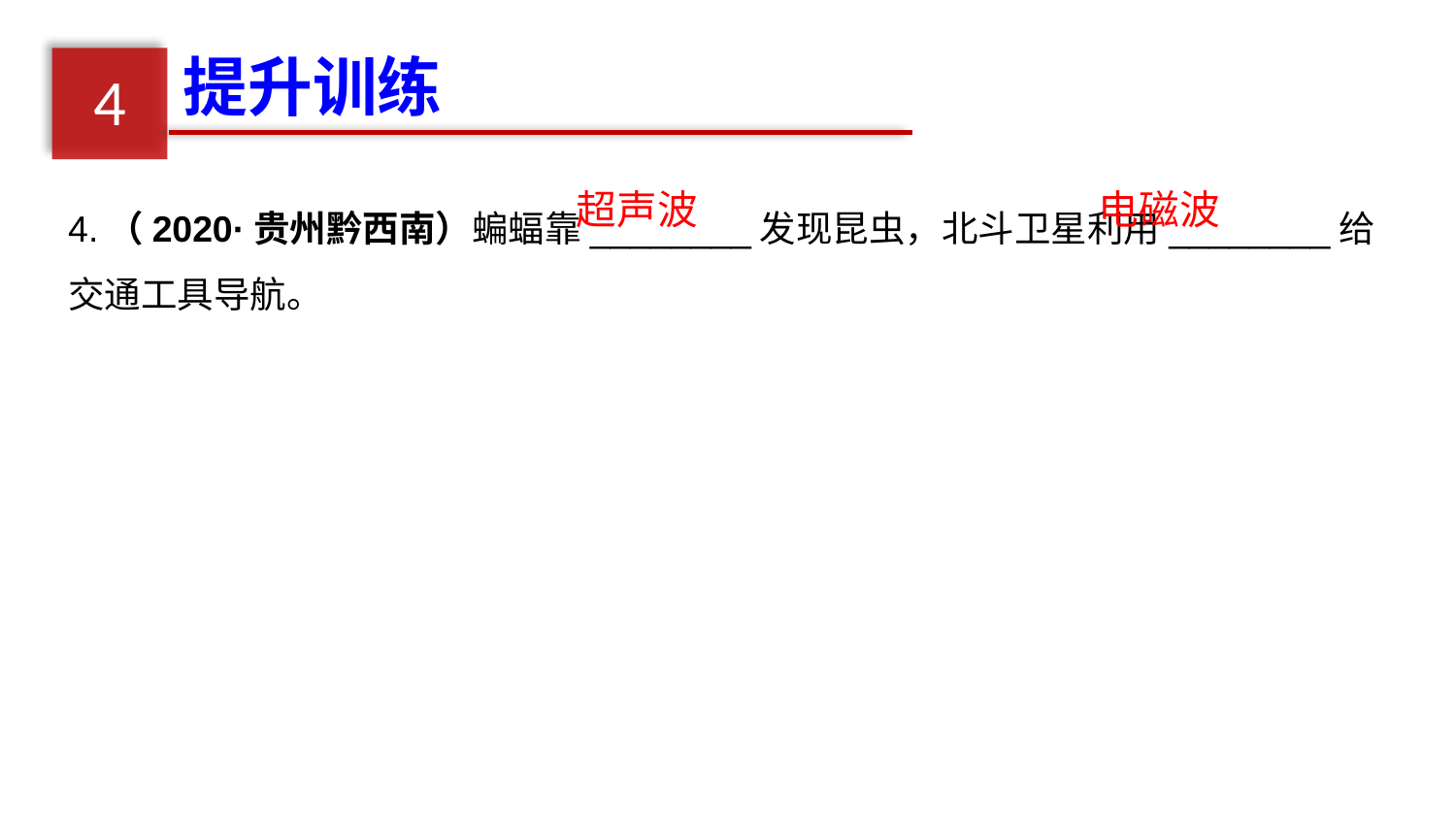

提升训练

4
4.（2020·贵州黔西南）蝙蝠靠________发现昆虫，北斗卫星利用________给交通工具导航。
超声波
电磁波